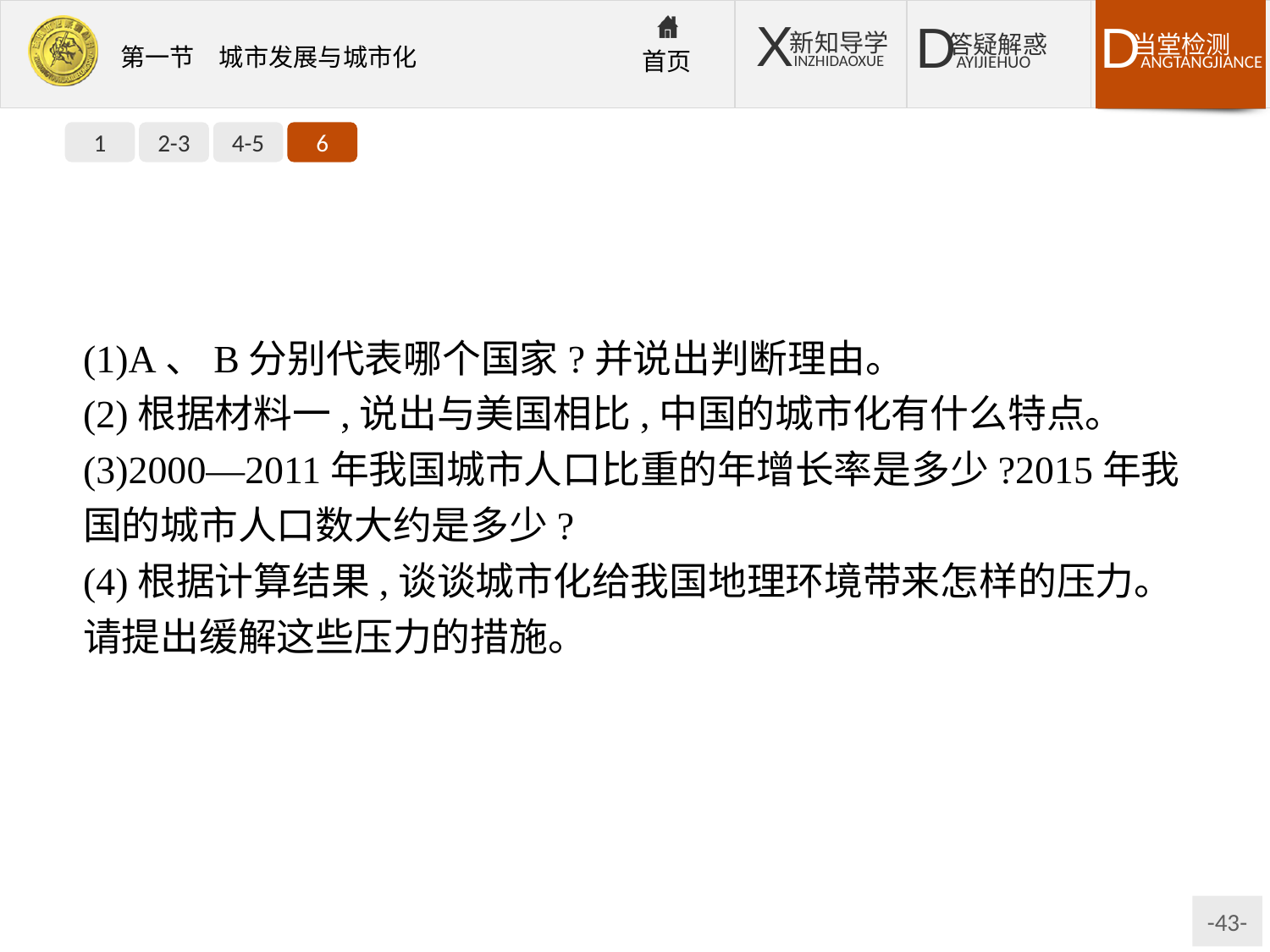

1
2-3
4-5
6
(1)A、B分别代表哪个国家?并说出判断理由。
(2)根据材料一,说出与美国相比,中国的城市化有什么特点。
(3)2000—2011年我国城市人口比重的年增长率是多少?2015年我国的城市人口数大约是多少?
(4)根据计算结果,谈谈城市化给我国地理环境带来怎样的压力。请提出缓解这些压力的措施。